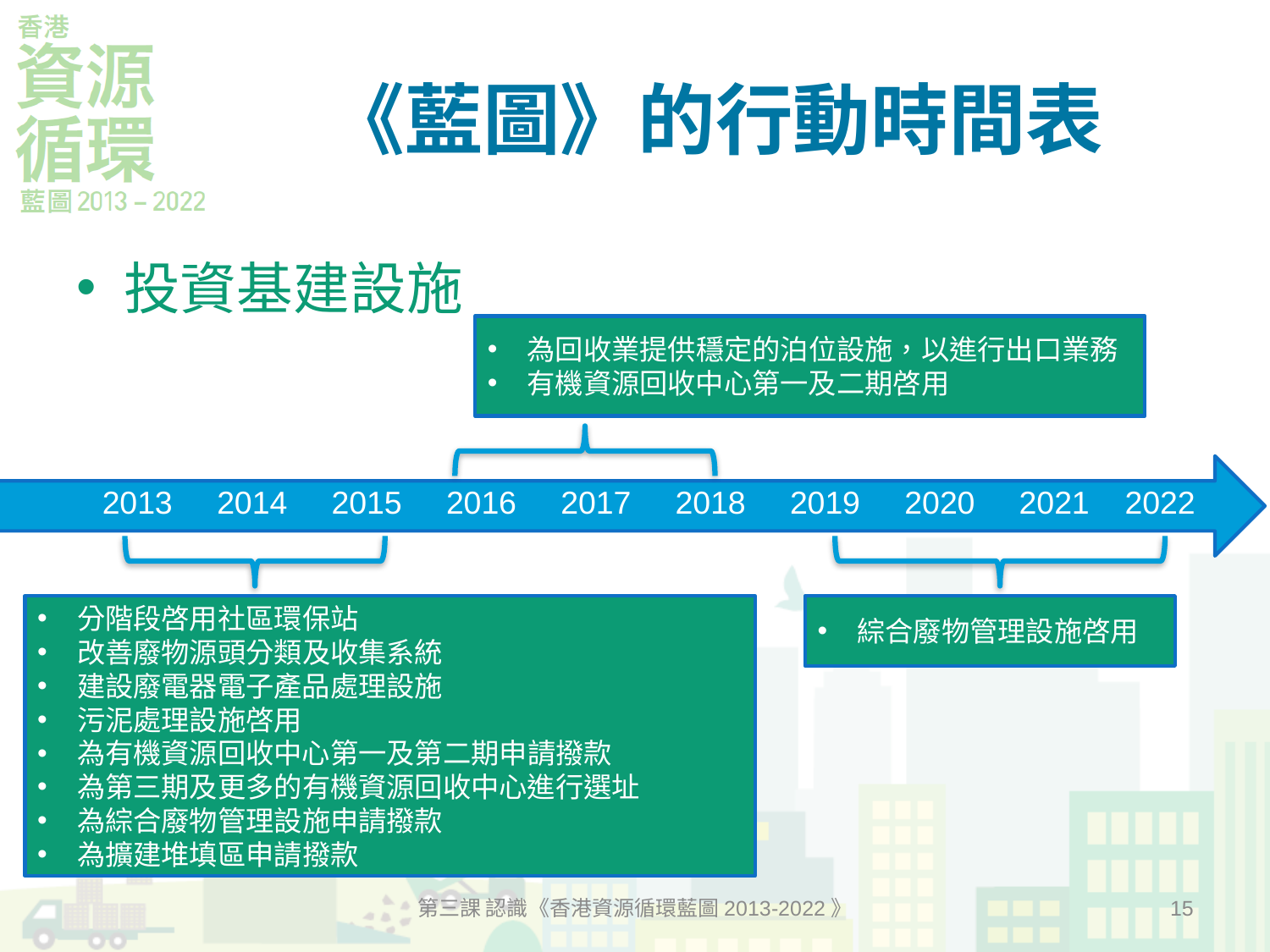

# 《藍圖》的行動時間表
投資基建設施
為回收業提供穩定的泊位設施，以進行出口業務
有機資源回收中心第一及二期啓用

2013     2014     2015     2016     2017     2018     2019     2020     2021    2022
分階段啓用社區環保站
改善廢物源頭分類及收集系統
建設廢電器電子產品處理設施
污泥處理設施啓用
為有機資源回收中心第一及第二期申請撥款
為第三期及更多的有機資源回收中心進行選址
為綜合廢物管理設施申請撥款
為擴建堆填區申請撥款
綜合廢物管理設施啓用
第三課 認識《香港資源循環藍圖2013-2022》
15